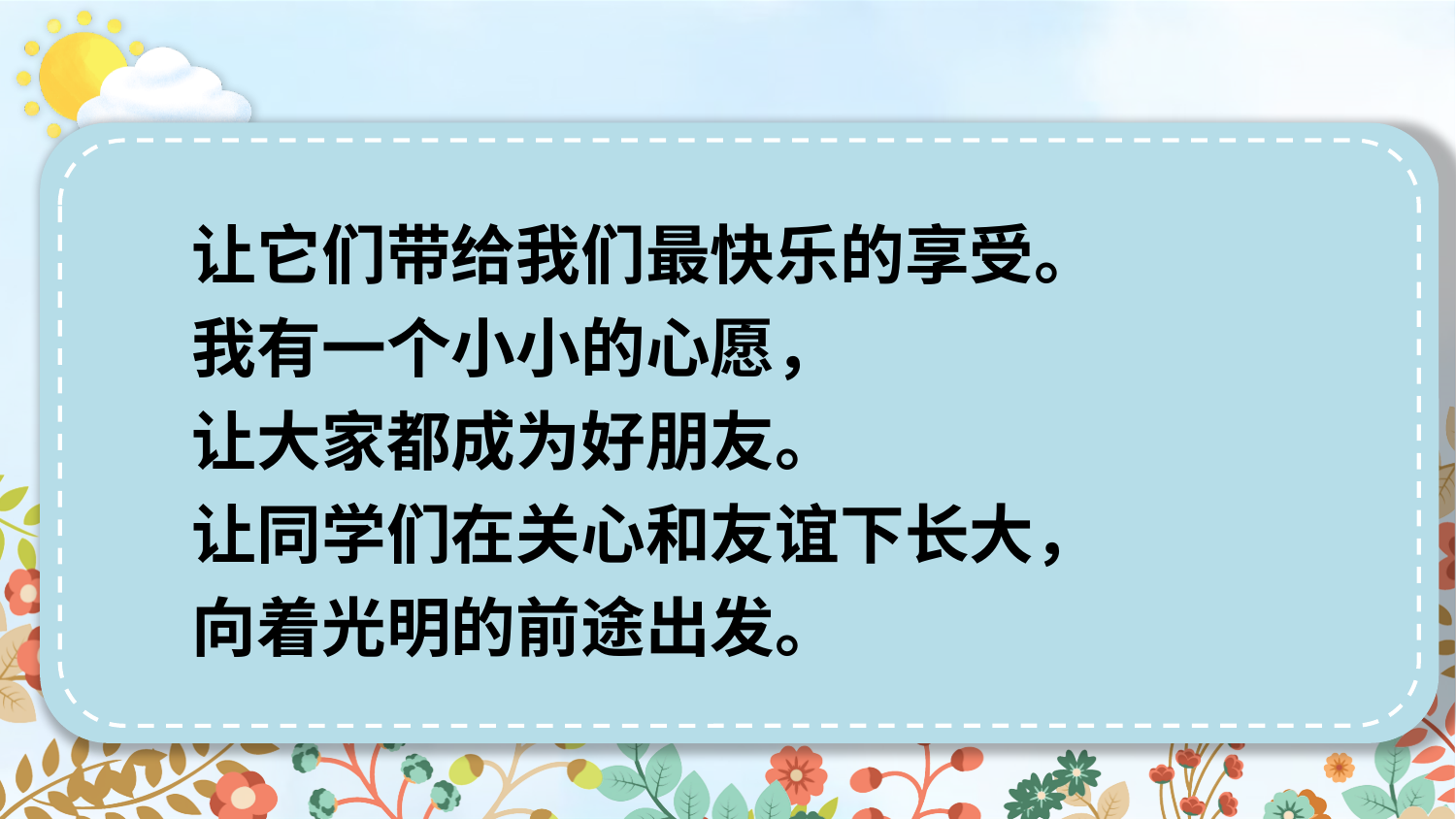

让它们带给我们最快乐的享受。
我有一个小小的心愿，
让大家都成为好朋友。
让同学们在关心和友谊下长大，
向着光明的前途出发。